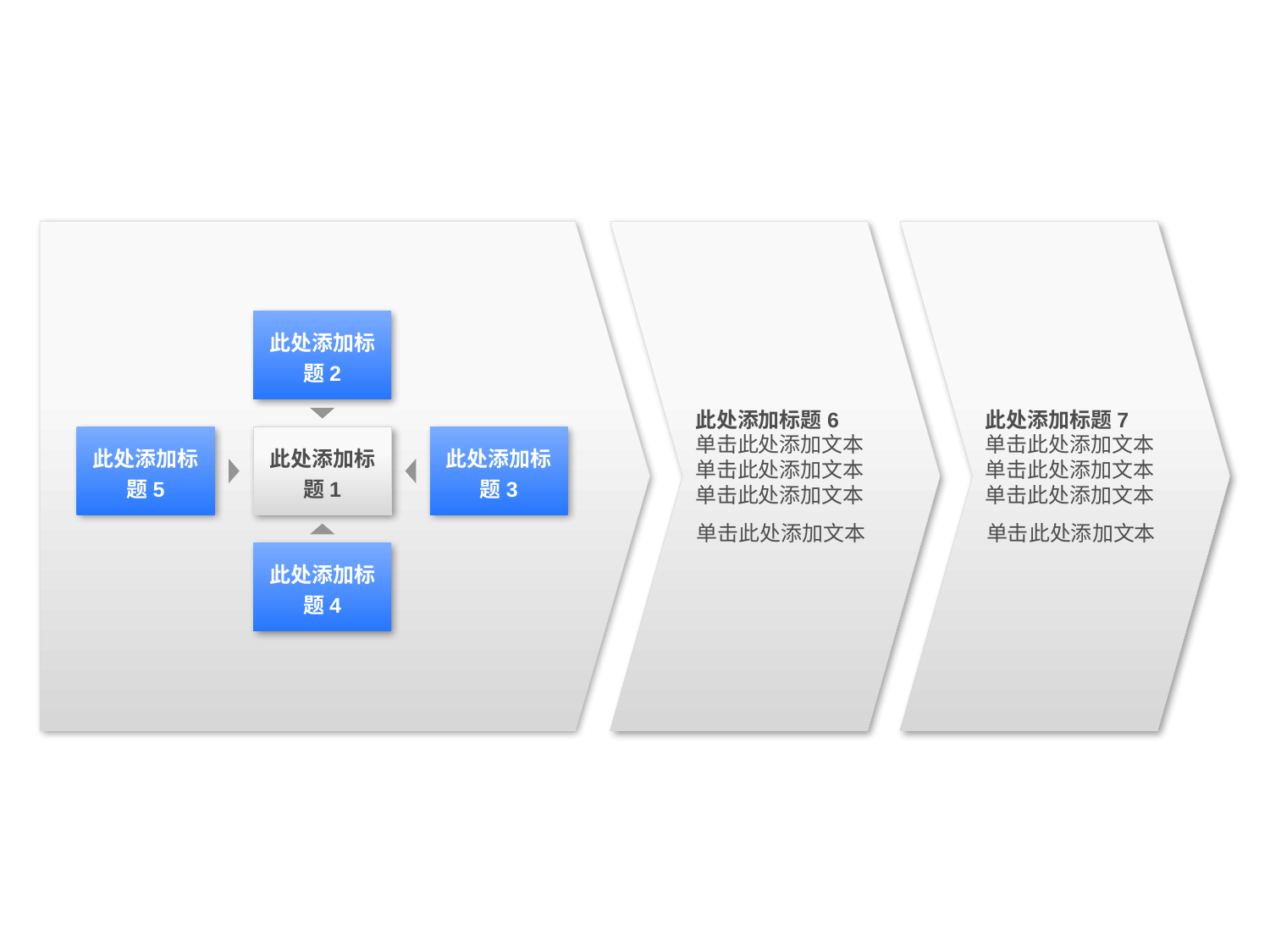

此处添加标题6
单击此处添加文本
单击此处添加文本
单击此处添加文本
单击此处添加文本
此处添加标题7
单击此处添加文本
单击此处添加文本
单击此处添加文本
单击此处添加文本
此处添加标题2

此处添加标题5
此处添加标题1
此处添加标题3

此处添加标题4